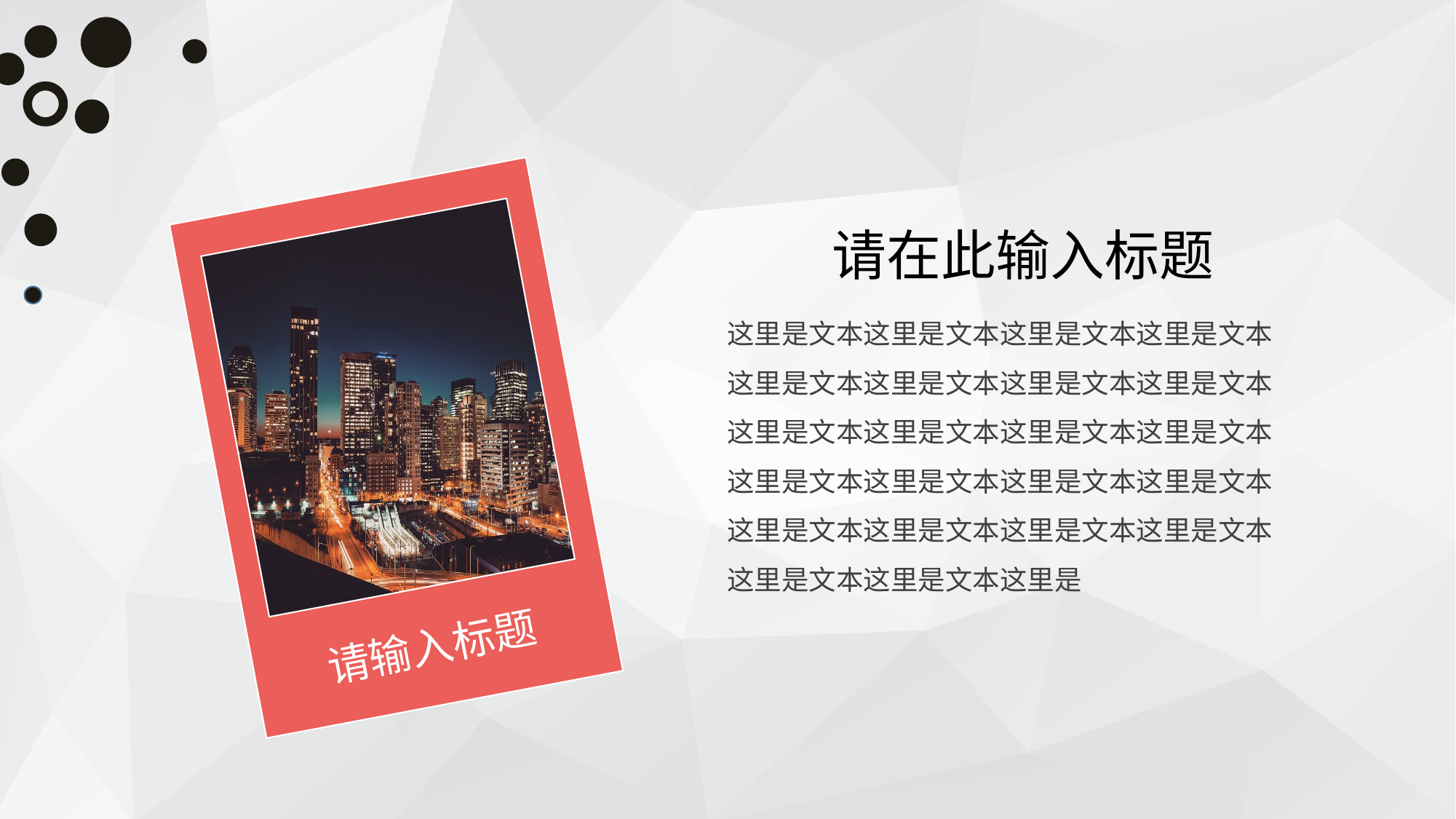

请在此输入标题

这里是文本这里是文本这里是文本这里是文本
这里是文本这里是文本这里是文本这里是文本
这里是文本这里是文本这里是文本这里是文本
这里是文本这里是文本这里是文本这里是文本
这里是文本这里是文本这里是文本这里是文本
这里是文本这里是文本这里是
请输入标题